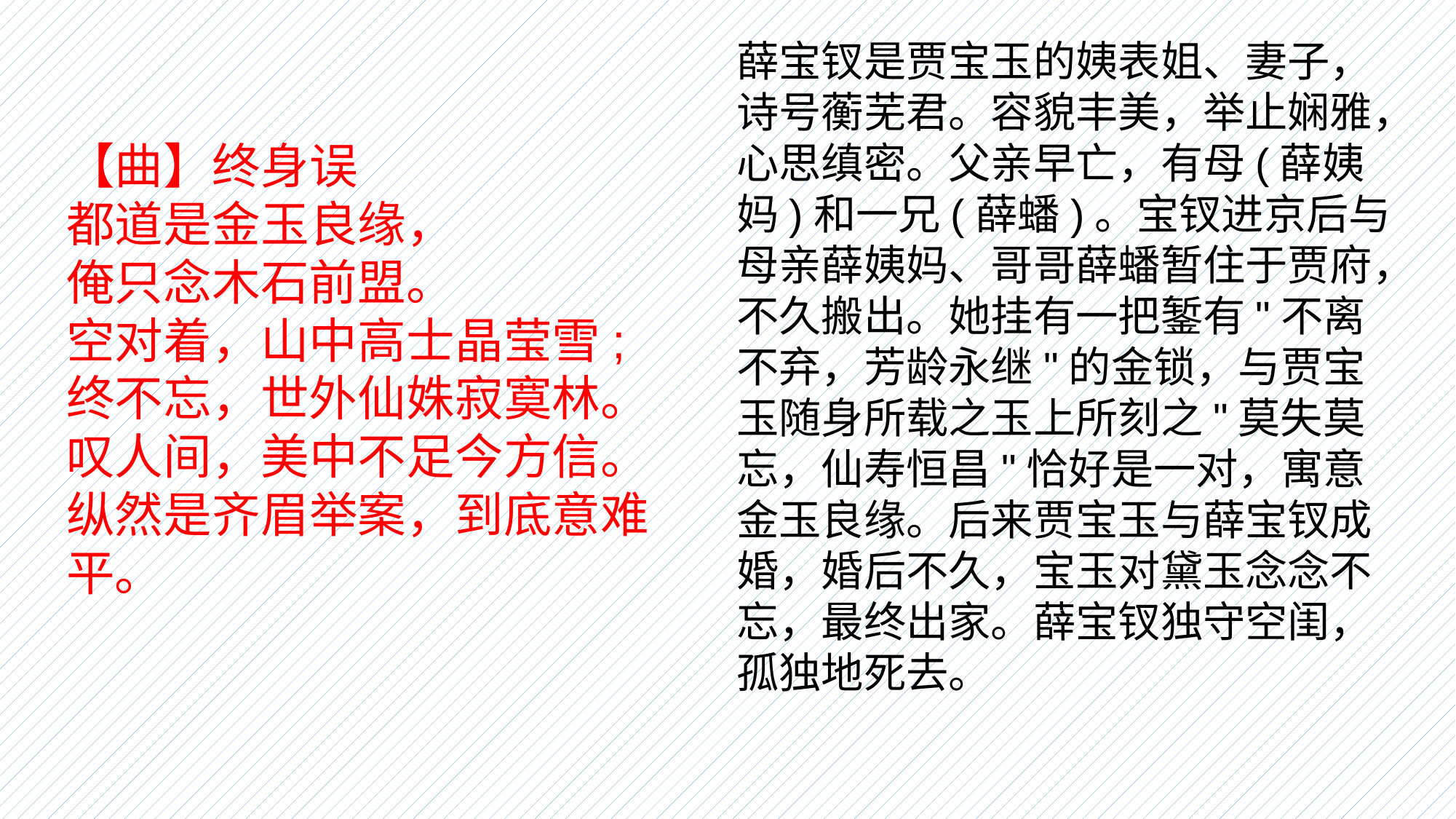

薛宝钗是贾宝玉的姨表姐、妻子，诗号蘅芜君。容貌丰美，举止娴雅，心思缜密。父亲早亡，有母(薛姨妈)和一兄(薛蟠)。宝钗进京后与母亲薛姨妈、哥哥薛蟠暂住于贾府，不久搬出。她挂有一把錾有"不离不弃，芳龄永继"的金锁，与贾宝玉随身所载之玉上所刻之"莫失莫忘，仙寿恒昌"恰好是一对，寓意金玉良缘。后来贾宝玉与薛宝钗成婚，婚后不久，宝玉对黛玉念念不忘，最终出家。薛宝钗独守空闺，孤独地死去。
【曲】终身误
都道是金玉良缘，
俺只念木石前盟。
空对着，山中高士晶莹雪;
终不忘，世外仙姝寂寞林。
叹人间，美中不足今方信。
纵然是齐眉举案，到底意难平。